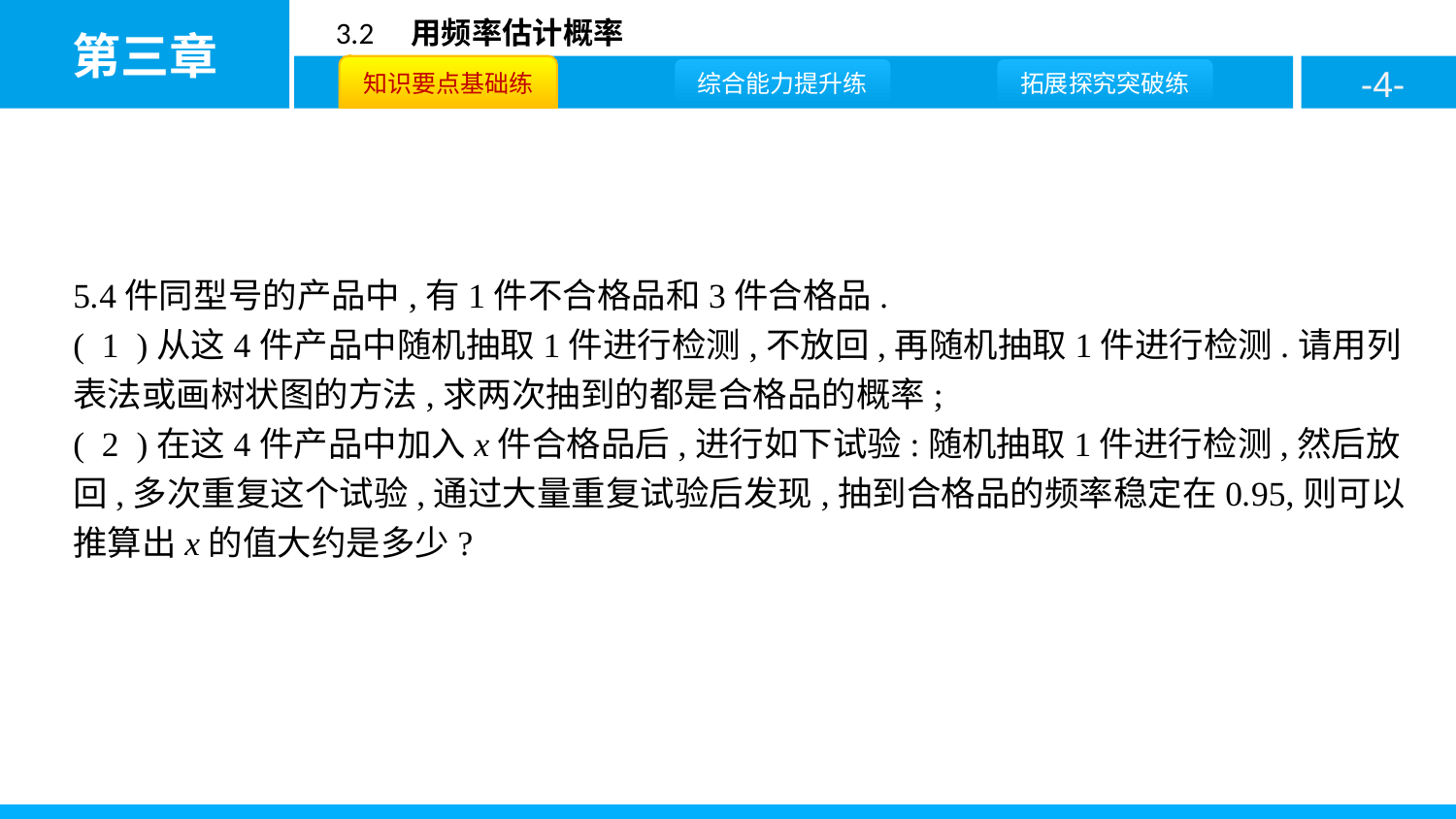

5.4件同型号的产品中,有1件不合格品和3件合格品.
(  1  )从这4件产品中随机抽取1件进行检测,不放回,再随机抽取1件进行检测.请用列表法或画树状图的方法,求两次抽到的都是合格品的概率;
(  2  )在这4件产品中加入x件合格品后,进行如下试验:随机抽取1件进行检测,然后放回,多次重复这个试验,通过大量重复试验后发现,抽到合格品的频率稳定在0.95,则可以推算出x的值大约是多少?